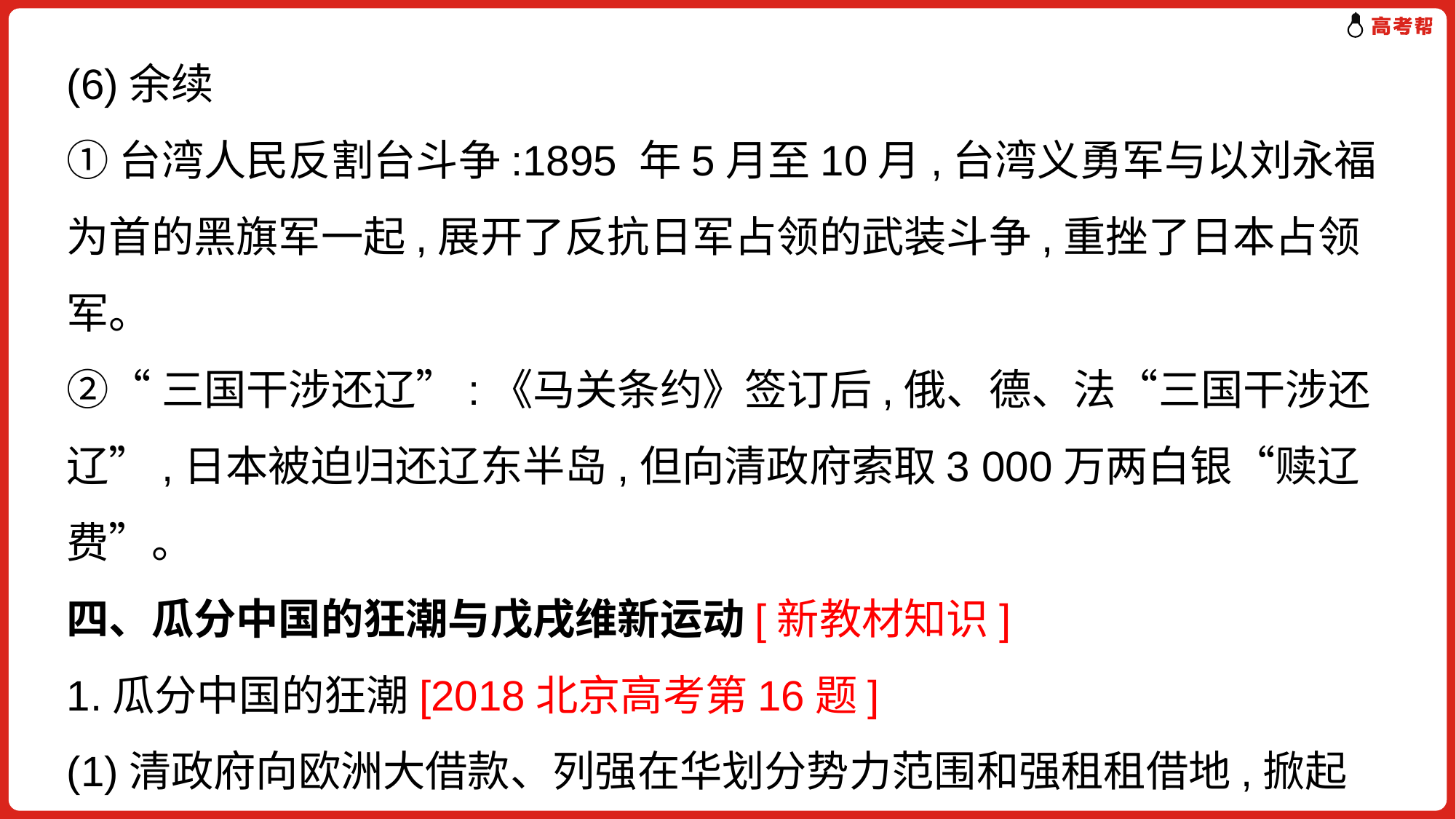

(6)余续
①台湾人民反割台斗争:1895 年5月至10月,台湾义勇军与以刘永福为首的黑旗军一起,展开了反抗日军占领的武装斗争,重挫了日本占领军。
②“三国干涉还辽”:《马关条约》签订后,俄、德、法“三国干涉还辽”,日本被迫归还辽东半岛,但向清政府索取3 000万两白银“赎辽费”。
四、瓜分中国的狂潮与戊戌维新运动[新教材知识]
1.瓜分中国的狂潮[2018北京高考第16题]
(1)清政府向欧洲大借款、列强在华划分势力范围和强租租借地,掀起了列强瓜分中国的狂潮。